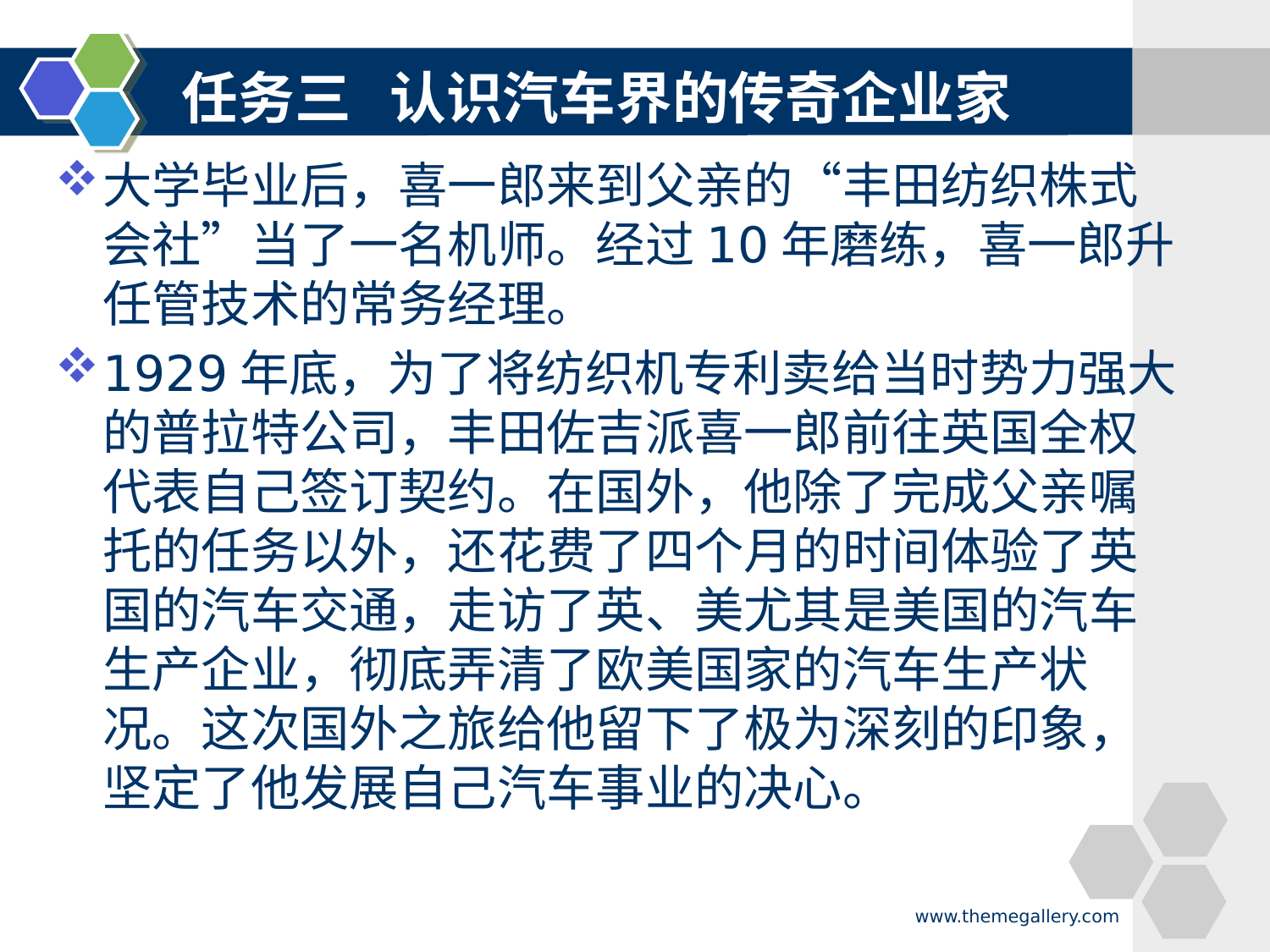

#
任务三   认识汽车界的传奇企业家
大学毕业后，喜一郎来到父亲的“丰田纺织株式会社”当了一名机师。经过10年磨练，喜一郎升任管技术的常务经理。
1929年底，为了将纺织机专利卖给当时势力强大的普拉特公司，丰田佐吉派喜一郎前往英国全权代表自己签订契约。在国外，他除了完成父亲嘱托的任务以外，还花费了四个月的时间体验了英国的汽车交通，走访了英、美尤其是美国的汽车生产企业，彻底弄清了欧美国家的汽车生产状况。这次国外之旅给他留下了极为深刻的印象，坚定了他发展自己汽车事业的决心。
www.themegallery.com